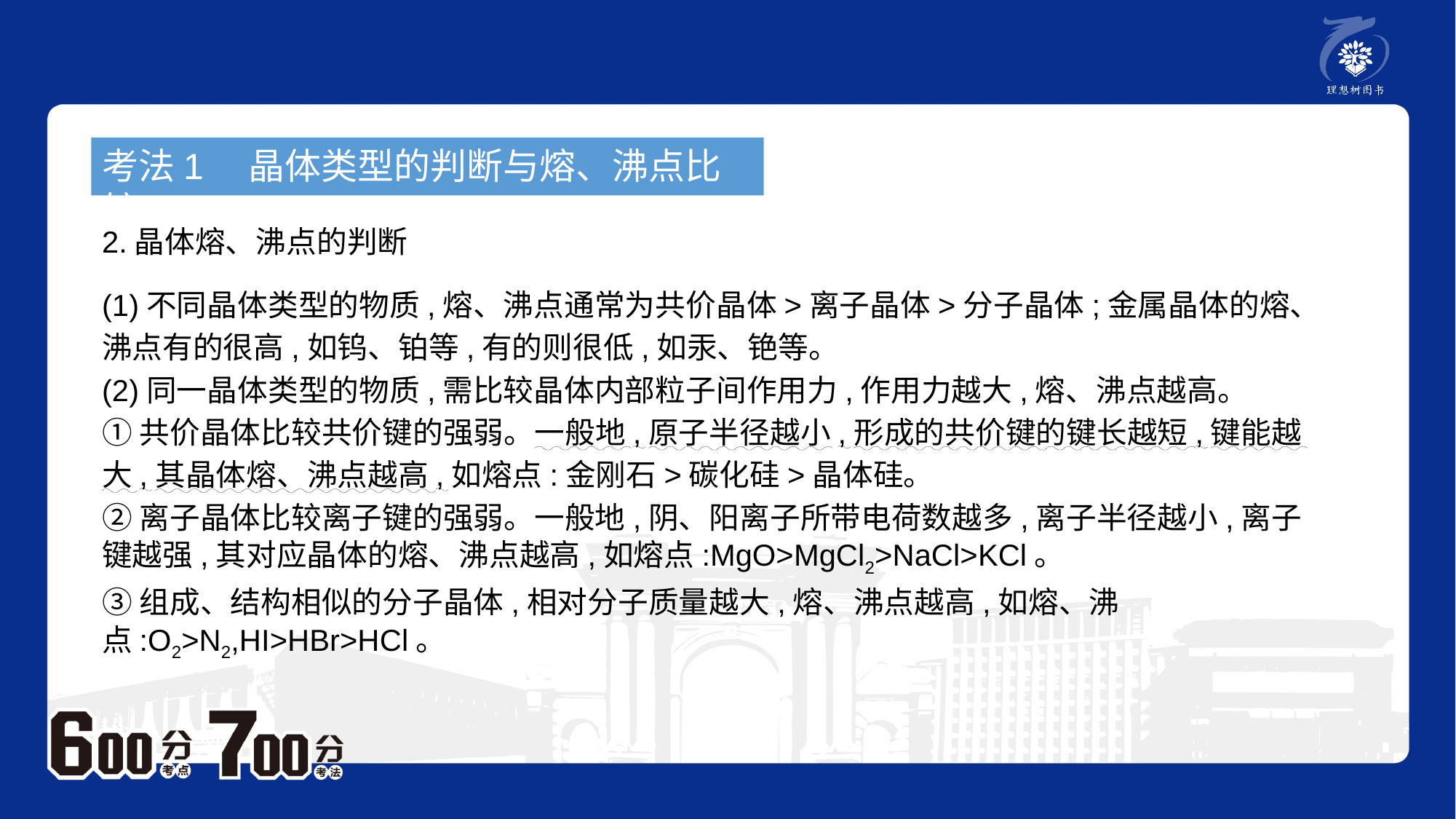

考法1　晶体类型的判断与熔、沸点比较
2.晶体熔、沸点的判断
(1)不同晶体类型的物质,熔、沸点通常为共价晶体>离子晶体>分子晶体;金属晶体的熔、沸点有的很高,如钨、铂等,有的则很低,如汞、铯等。
(2)同一晶体类型的物质,需比较晶体内部粒子间作用力,作用力越大,熔、沸点越高。
①共价晶体比较共价键的强弱。一般地,原子半径越小,形成的共价键的键长越短,键能越大,其晶体熔、沸点越高,如熔点:金刚石>碳化硅>晶体硅。
②离子晶体比较离子键的强弱。一般地,阴、阳离子所带电荷数越多,离子半径越小,离子键越强,其对应晶体的熔、沸点越高,如熔点:MgO>MgCl2>NaCl>KCl。
③组成、结构相似的分子晶体,相对分子质量越大,熔、沸点越高,如熔、沸点:O2>N2,HI>HBr>HCl。